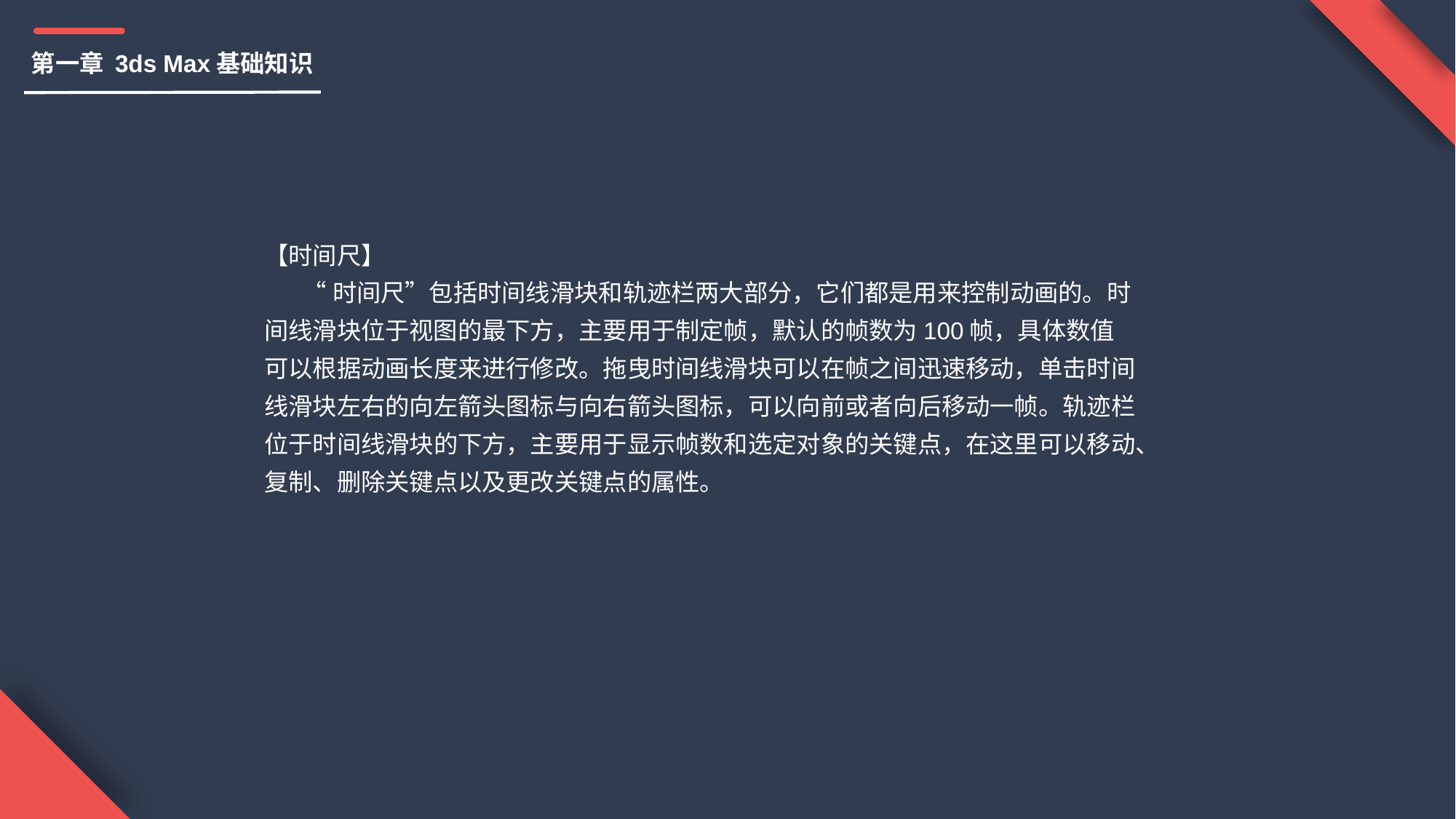

第一章 3ds Max基础知识
【时间尺】
       “时间尺”包括时间线滑块和轨迹栏两大部分，它们都是用来控制动画的。时间线滑块位于视图的最下方，主要用于制定帧，默认的帧数为100帧，具体数值可以根据动画长度来进行修改。拖曳时间线滑块可以在帧之间迅速移动，单击时间线滑块左右的向左箭头图标与向右箭头图标，可以向前或者向后移动一帧。轨迹栏位于时间线滑块的下方，主要用于显示帧数和选定对象的关键点，在这里可以移动、复制、删除关键点以及更改关键点的属性。